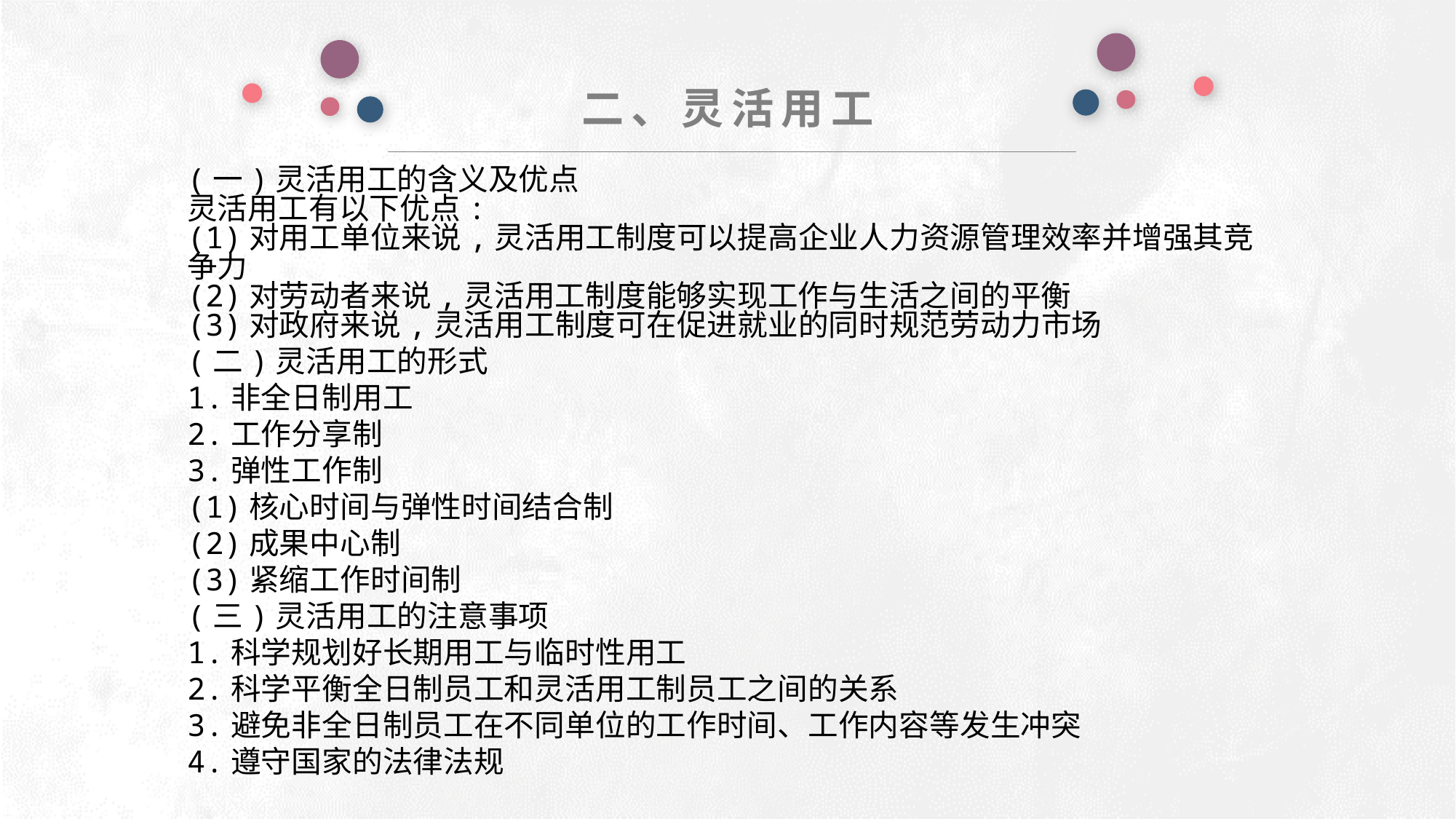

二、灵活用工

(一)灵活用工的含义及优点
灵活用工有以下优点:
(1)对用工单位来说,灵活用工制度可以提高企业人力资源管理效率并增强其竞争力
(2)对劳动者来说,灵活用工制度能够实现工作与生活之间的平衡
(3)对政府来说,灵活用工制度可在促进就业的同时规范劳动力市场
(二)灵活用工的形式
1.非全日制用工
2.工作分享制
3.弹性工作制
(1)核心时间与弹性时间结合制
(2)成果中心制
(3)紧缩工作时间制
(三)灵活用工的注意事项
1.科学规划好长期用工与临时性用工
2.科学平衡全日制员工和灵活用工制员工之间的关系
3.避免非全日制员工在不同单位的工作时间、工作内容等发生冲突
4.遵守国家的法律法规

e7d195523061f1c0deeec63e560781cfd59afb0ea006f2a87ABB68BF51EA6619813959095094C18C62A12F549504892A4AAA8C1554C6663626E05CA27F281A14E6983772AFC3FB97135759321DEA3D70CCCB10945EC5A0322096E752803368C2184698845E3CCD6DB7F651295A8E4F3FDC19EA64A2B4A4AC1434B55AAE41CF0BF61B375C23F3039959E085EE760725AA